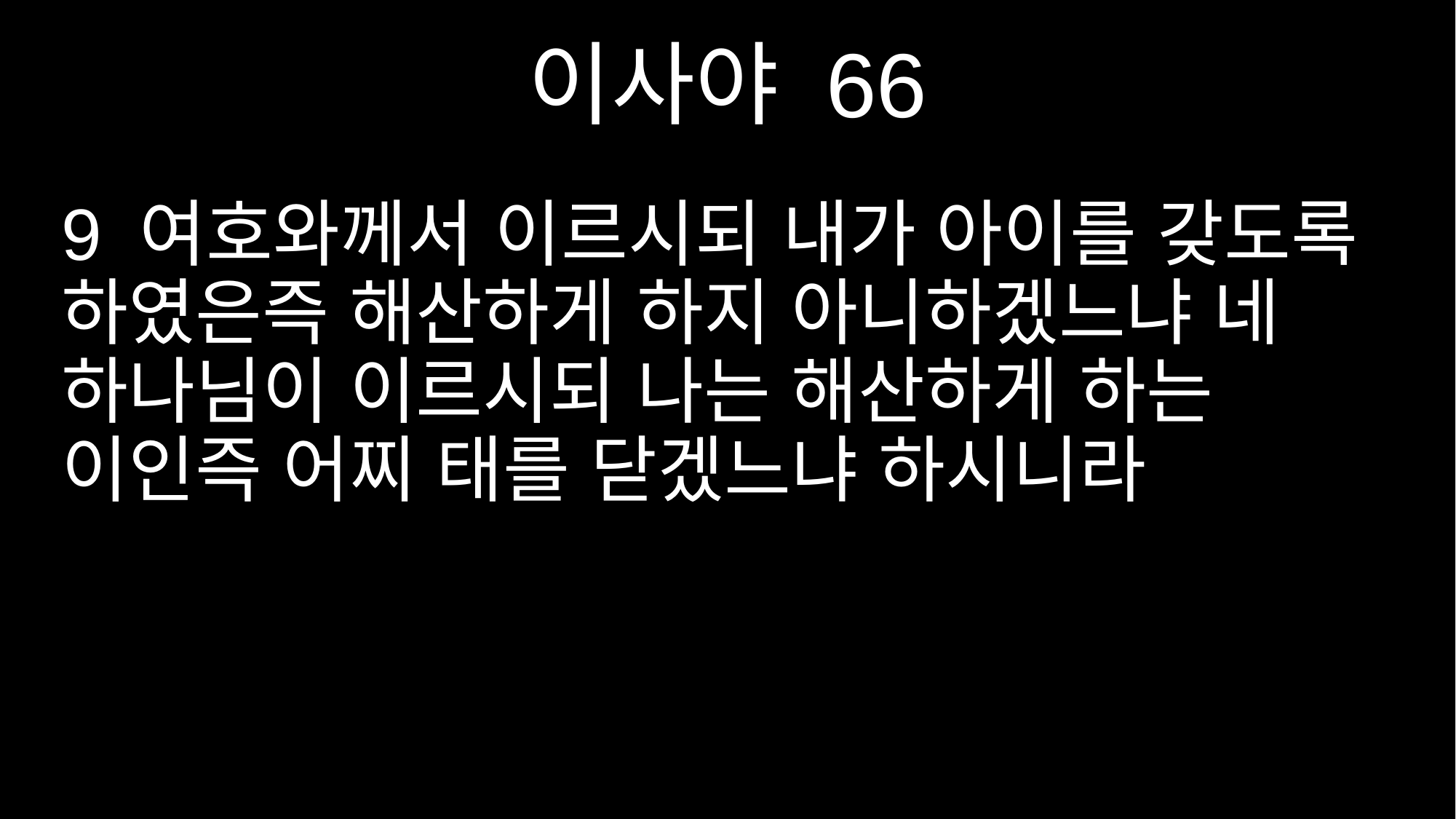

이사야 66
9 여호와께서 이르시되 내가 아이를 갖도록 하였은즉 해산하게 하지 아니하겠느냐 네 하나님이 이르시되 나는 해산하게 하는 이인즉 어찌 태를 닫겠느냐 하시니라